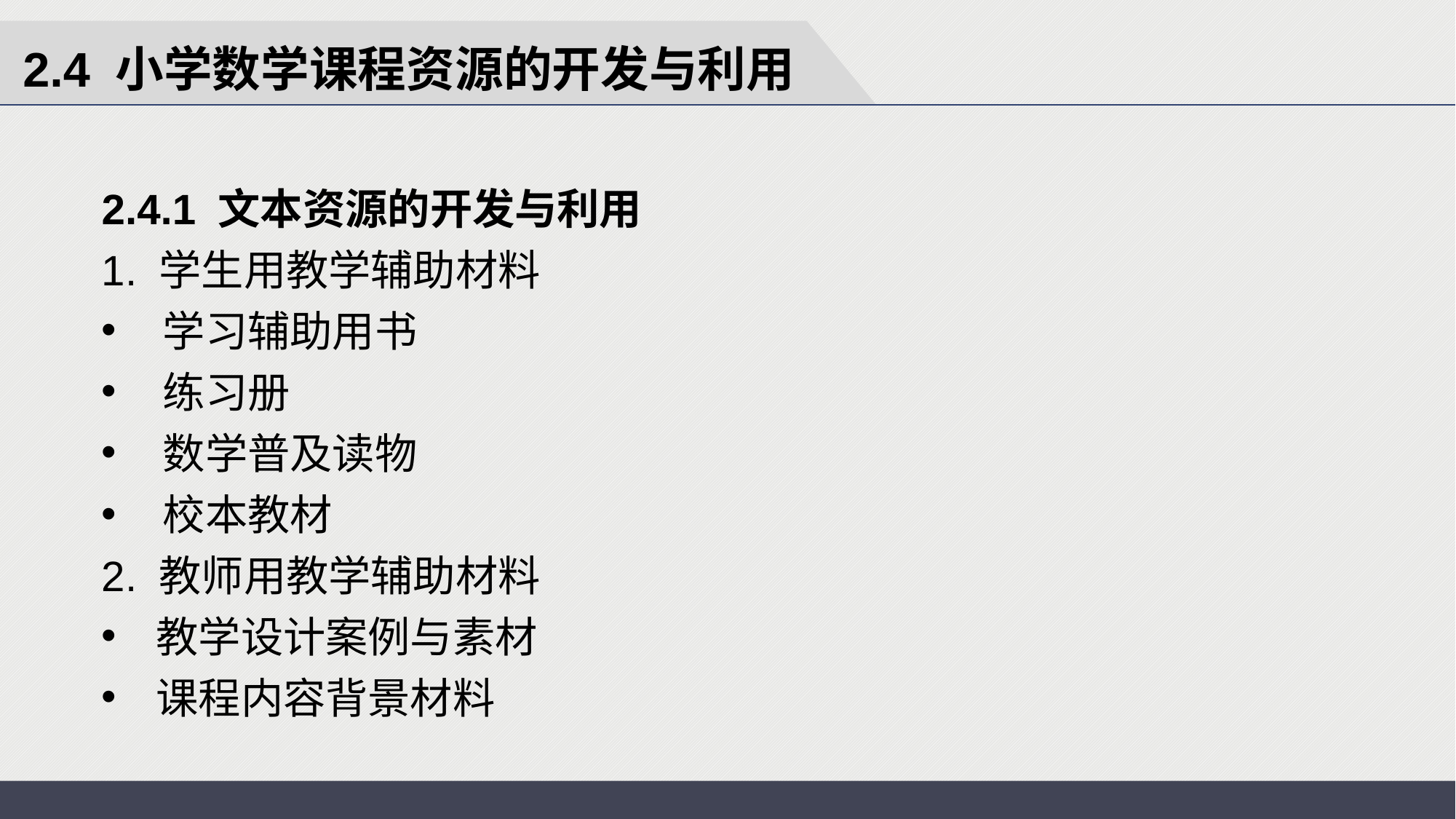

2.4 小学数学课程资源的开发与利用
2.4.1 文本资源的开发与利用
1. 学生用教学辅助材料
学习辅助用书
练习册
数学普及读物
校本教材
2. 教师用教学辅助材料
教学设计案例与素材
课程内容背景材料